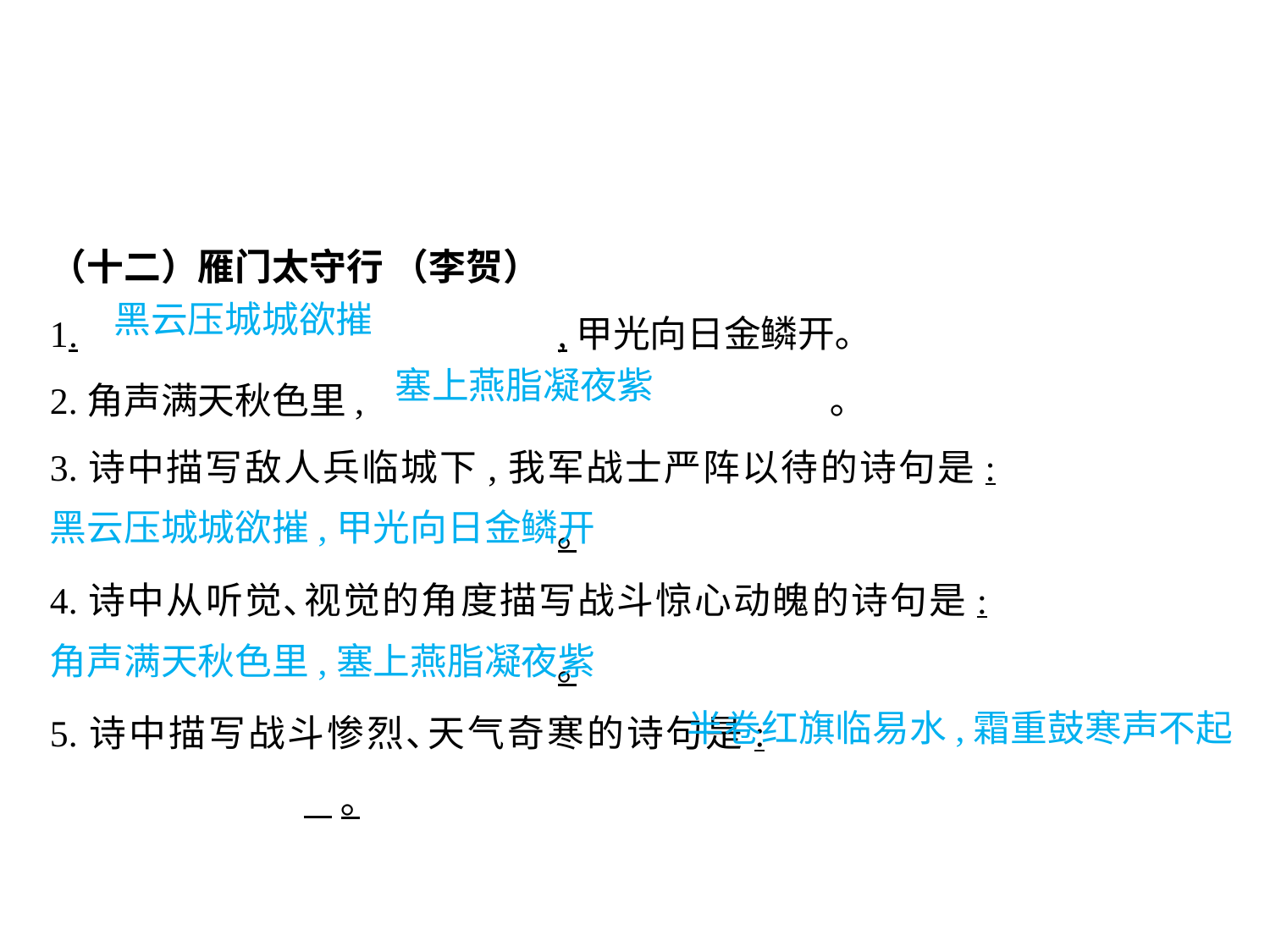

（十二）雁门太守行 （李贺）
1.				,甲光向日金鳞开｡
2.角声满天秋色里,				 ｡
3.诗中描写敌人兵临城下,我军战士严阵以待的诗句是:						｡
4.诗中从听觉､视觉的角度描写战斗惊心动魄的诗句是:						｡
5.诗中描写战斗惨烈､天气奇寒的诗句是:						   ｡
黑云压城城欲摧
塞上燕脂凝夜紫
									  黑云压城城欲摧,甲光向日金鳞开
									  角声满天秋色里,塞上燕脂凝夜紫
半卷红旗临易水,霜重鼓寒声不起